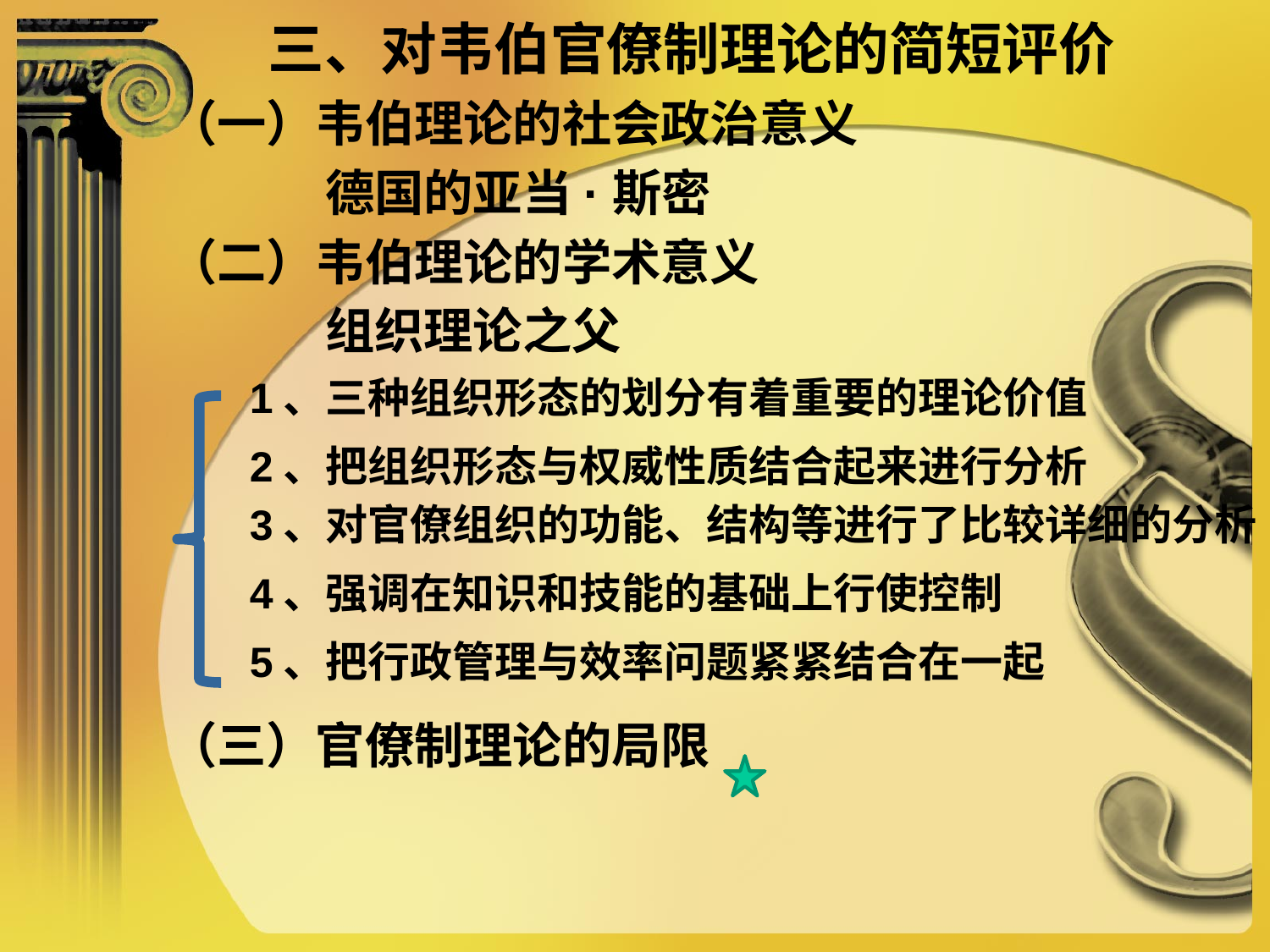

# 三、对韦伯官僚制理论的简短评价
（一）韦伯理论的社会政治意义
             德国的亚当·斯密
（二）韦伯理论的学术意义
             组织理论之父

（三）官僚制理论的局限

1、三种组织形态的划分有着重要的理论价值

2、把组织形态与权威性质结合起来进行分析
3、对官僚组织的功能、结构等进行了比较详细的分析
4、强调在知识和技能的基础上行使控制
5、把行政管理与效率问题紧紧结合在一起